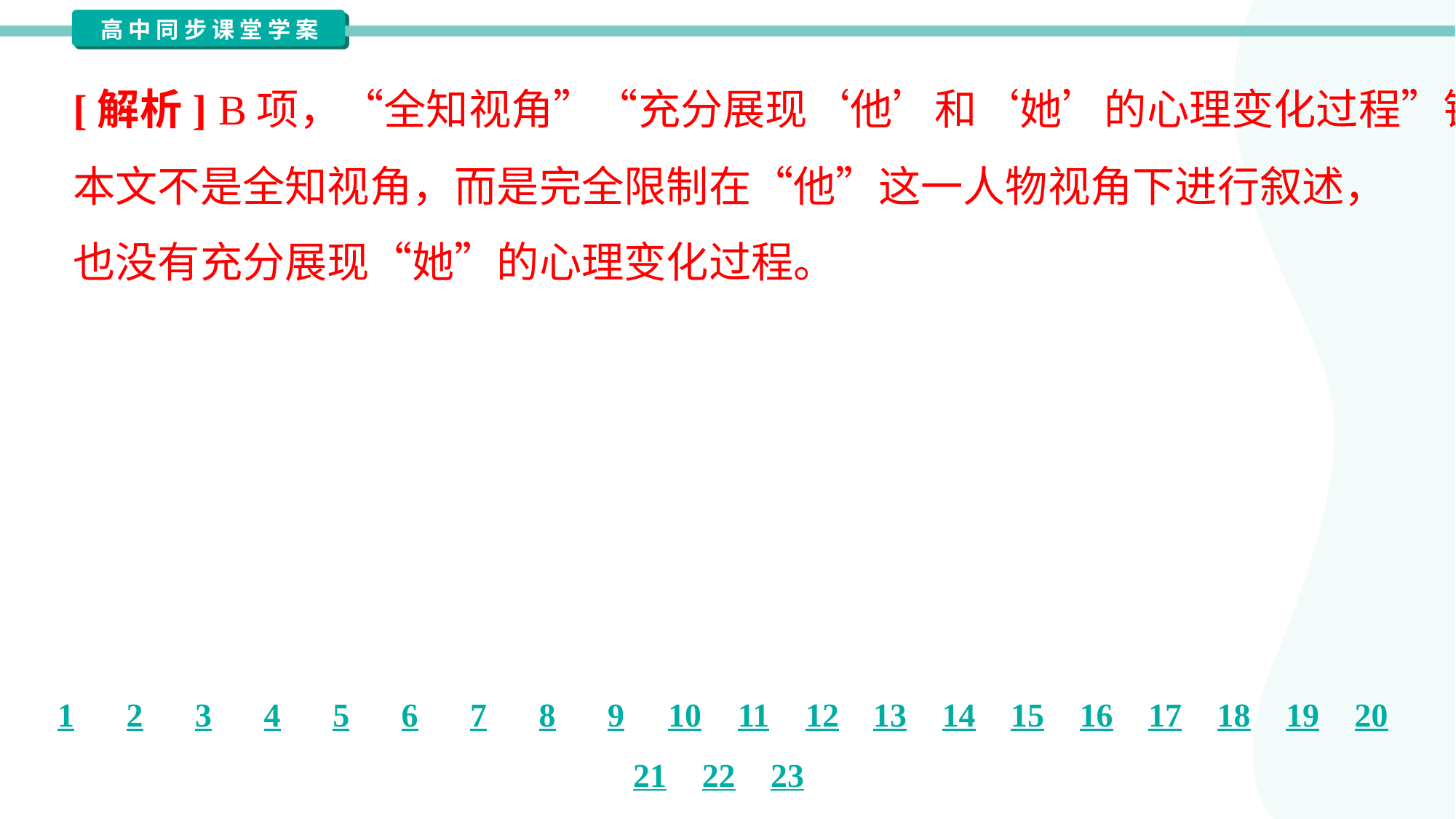

[解析] B项，“全知视角”“充分展现‘他’和‘她’的心理变化过程”错误。
本文不是全知视角，而是完全限制在“他”这一人物视角下进行叙述，
也没有充分展现“她”的心理变化过程。